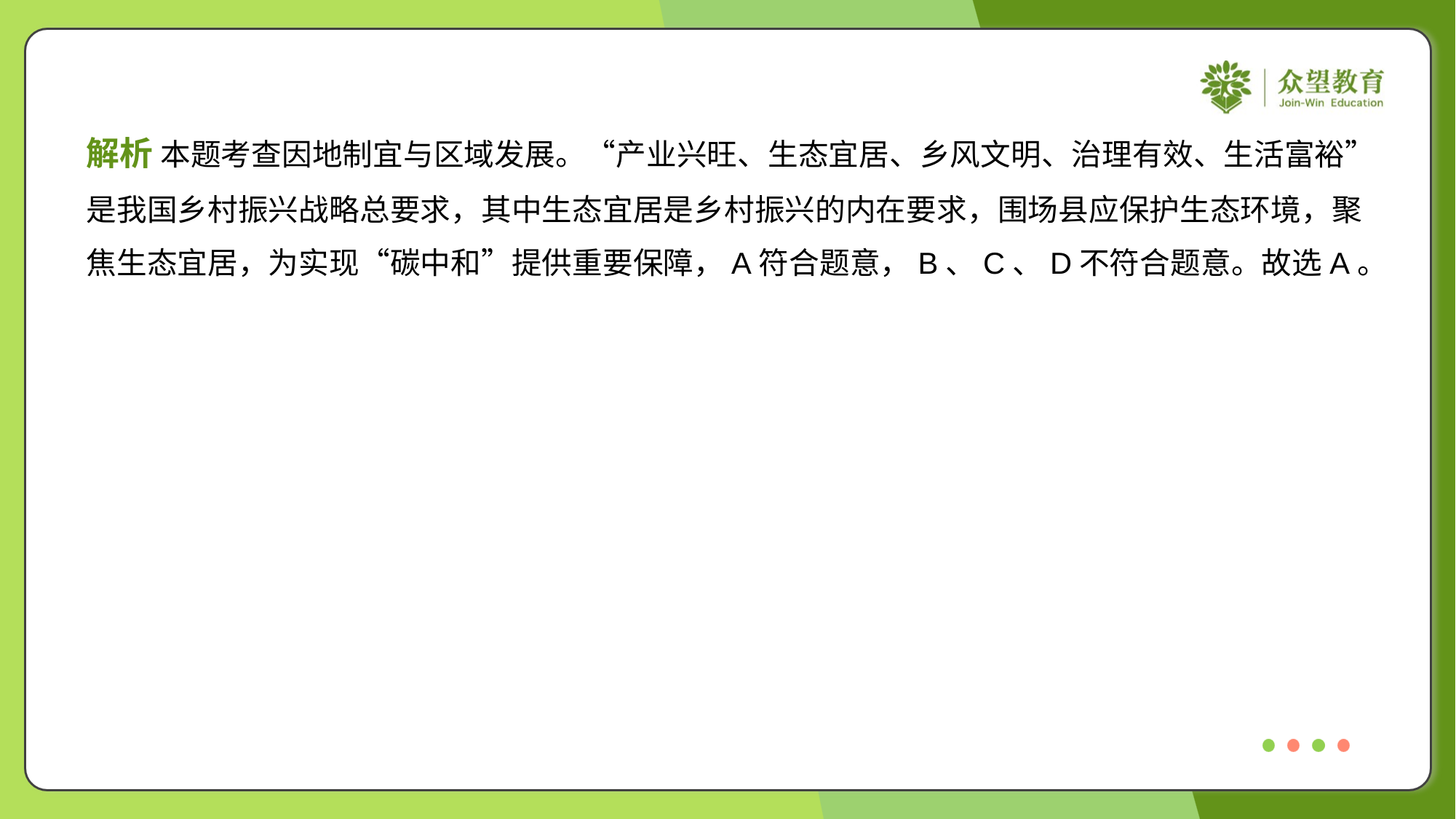

解析 本题考查因地制宜与区域发展。“产业兴旺、生态宜居、乡风文明、治理有效、生活富裕”
是我国乡村振兴战略总要求，其中生态宜居是乡村振兴的内在要求，围场县应保护生态环境，聚
焦生态宜居，为实现“碳中和”提供重要保障，A符合题意，B、C、D不符合题意。故选A。